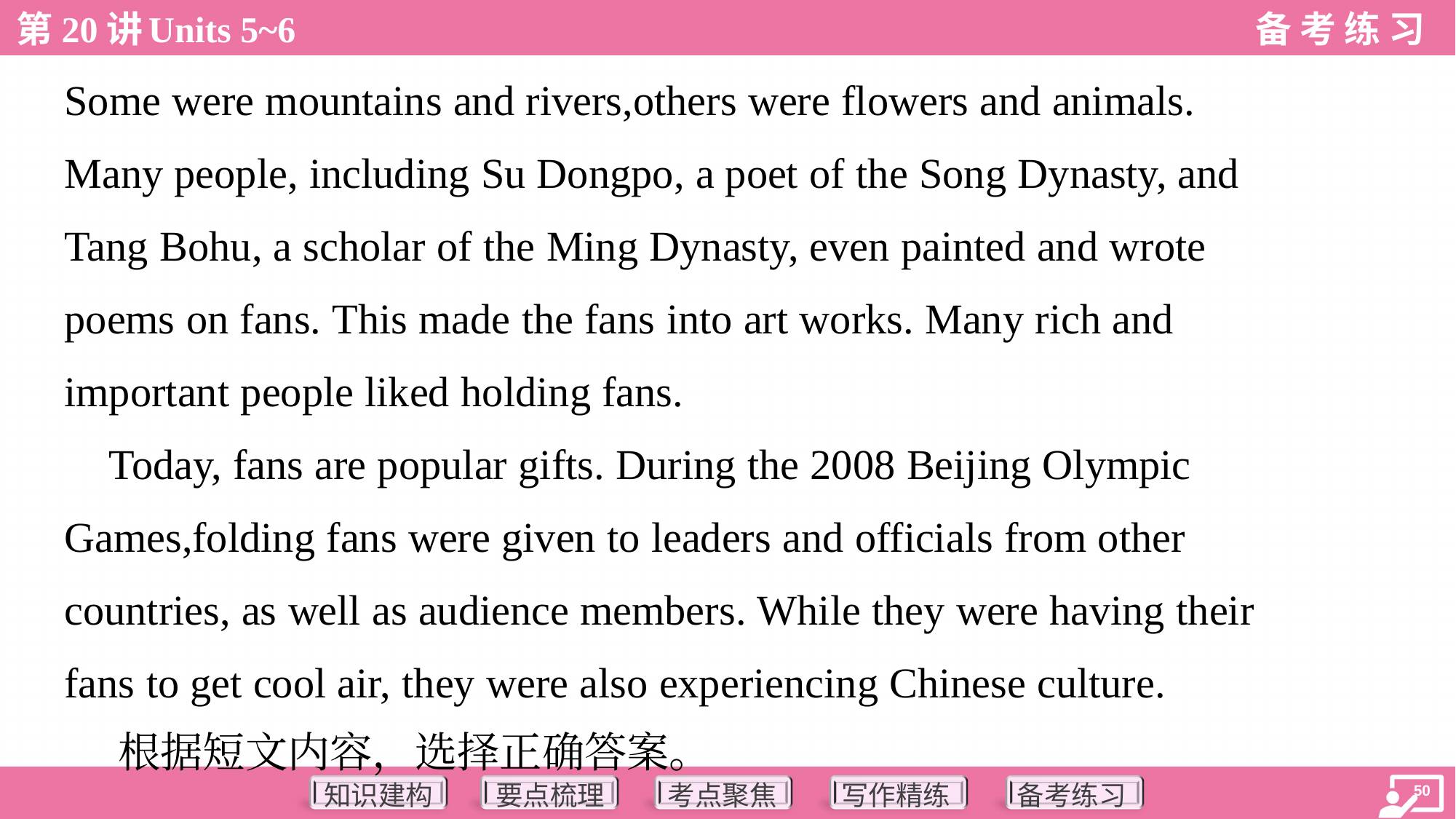

Some were mountains and rivers,others were flowers and animals.
Many people, including Su Dongpo, a poet of the Song Dynasty, and
Tang Bohu, a scholar of the Ming Dynasty, even painted and wrote
poems on fans. This made the fans into art works. Many rich and
important people liked holding fans.
    Today, fans are popular gifts. During the 2008 Beijing Olympic
Games,folding fans were given to leaders and officials from other
countries, as well as audience members. While they were having their
fans to get cool air, they were also experiencing Chinese culture.
    根据短文内容，选择正确答案。